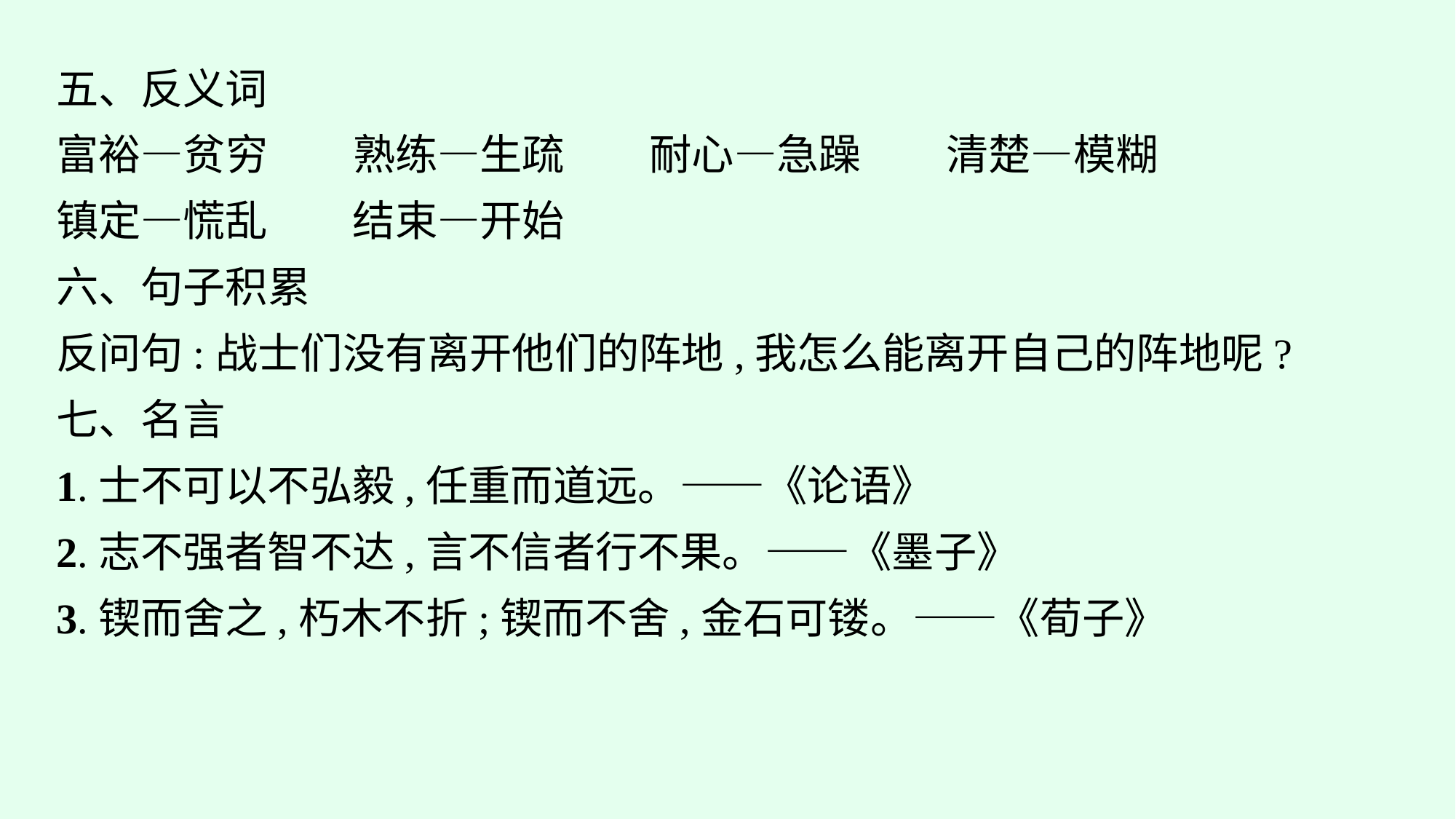

五、反义词
富裕—贫穷　　熟练—生疏　　耐心—急躁　　清楚—模糊
镇定—慌乱　　结束—开始
六、句子积累
反问句:战士们没有离开他们的阵地,我怎么能离开自己的阵地呢?
七、名言
1.士不可以不弘毅,任重而道远。——《论语》
2.志不强者智不达,言不信者行不果。——《墨子》
3.锲而舍之,朽木不折;锲而不舍,金石可镂。——《荀子》